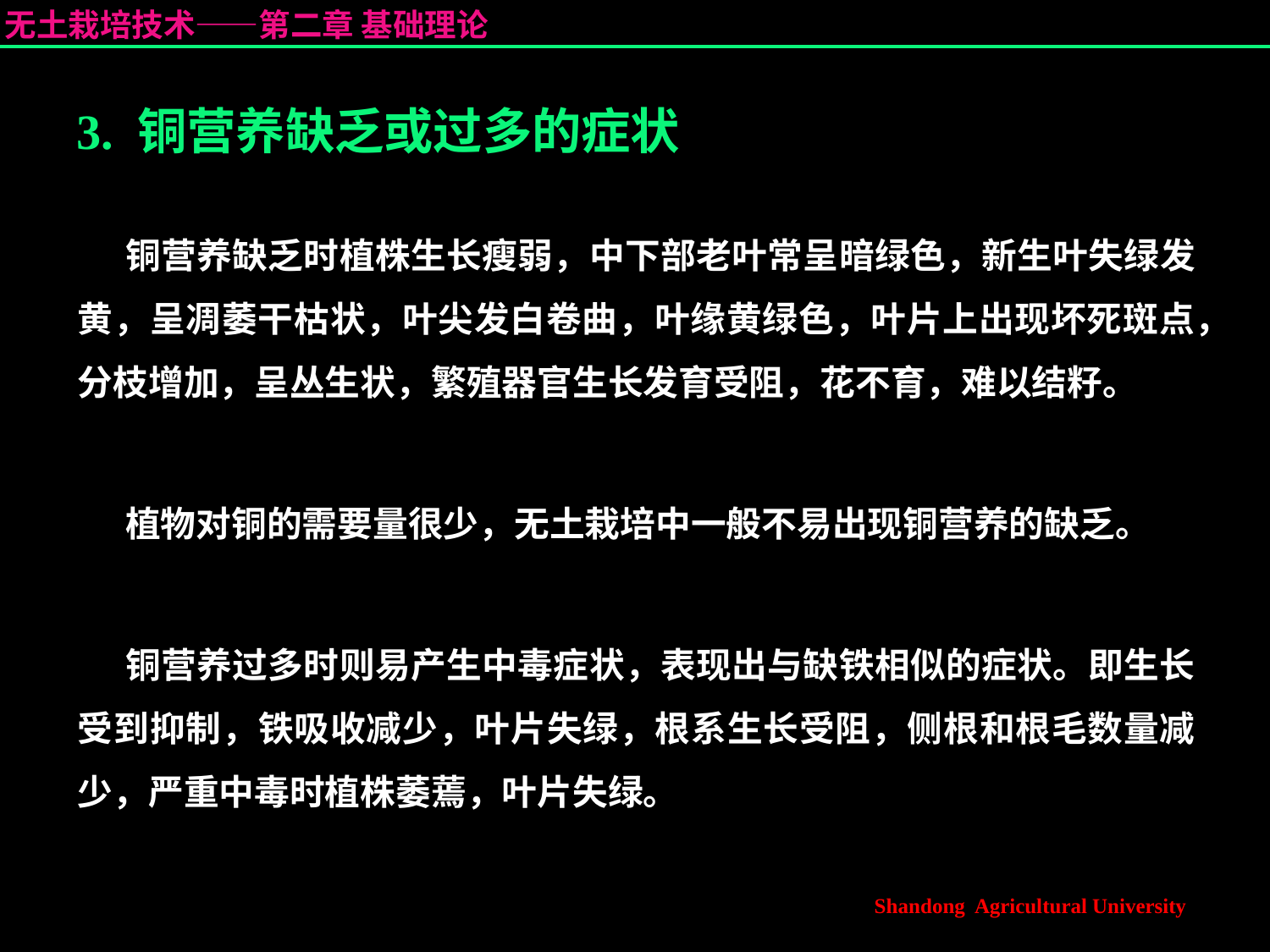

# 3. 铜营养缺乏或过多的症状
铜营养缺乏时植株生长瘦弱，中下部老叶常呈暗绿色，新生叶失绿发黄，呈凋萎干枯状，叶尖发白卷曲，叶缘黄绿色，叶片上出现坏死斑点，分枝增加，呈丛生状，繁殖器官生长发育受阻，花不育，难以结籽。

植物对铜的需要量很少，无土栽培中一般不易出现铜营养的缺乏。

铜营养过多时则易产生中毒症状，表现出与缺铁相似的症状。即生长受到抑制，铁吸收减少，叶片失绿，根系生长受阻，侧根和根毛数量减少，严重中毒时植株萎蔫，叶片失绿。